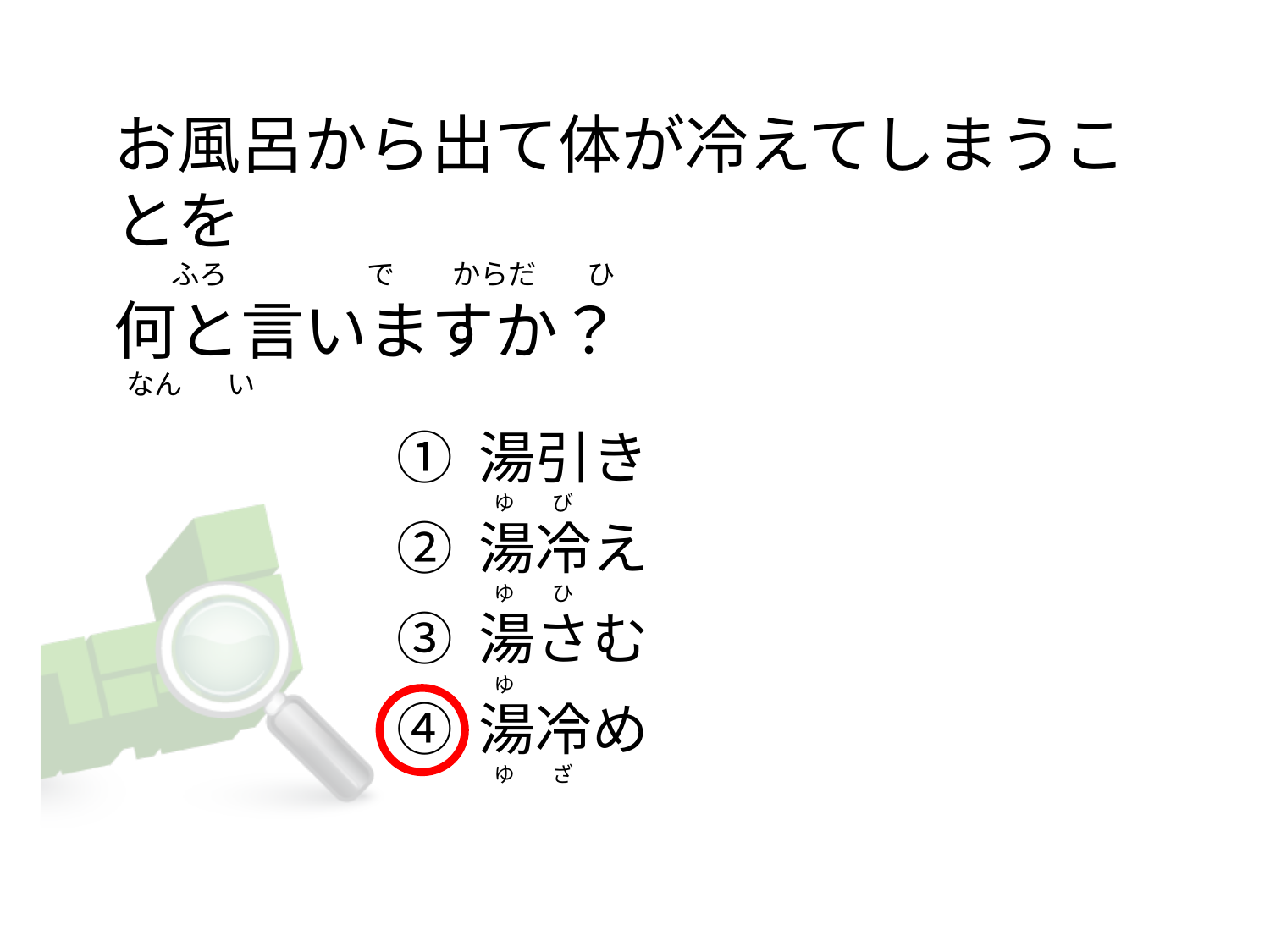

# お風呂から出て体が冷えてしまうことを          ふろ                      で         からだ        ひ 何と言いますか？  なん       い
① 湯引き
② 湯冷え
③ 湯さむ
④ 湯冷め
   ゆ        び
   ゆ        ひ
   ゆ

   ゆ        ざ